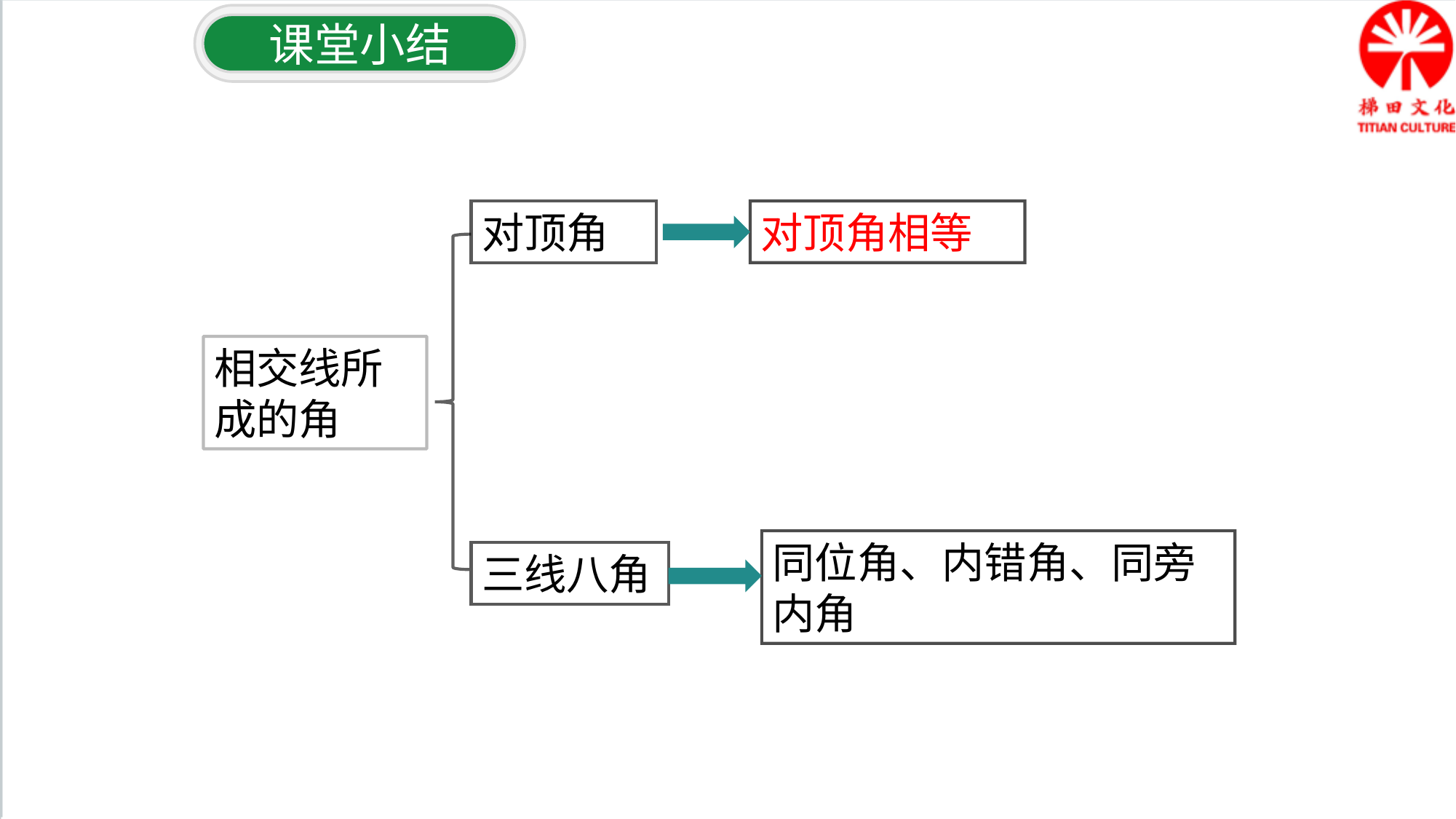

课堂小结
对顶角
对顶角相等

相交线所成的角
同位角、内错角、同旁内角
三线八角